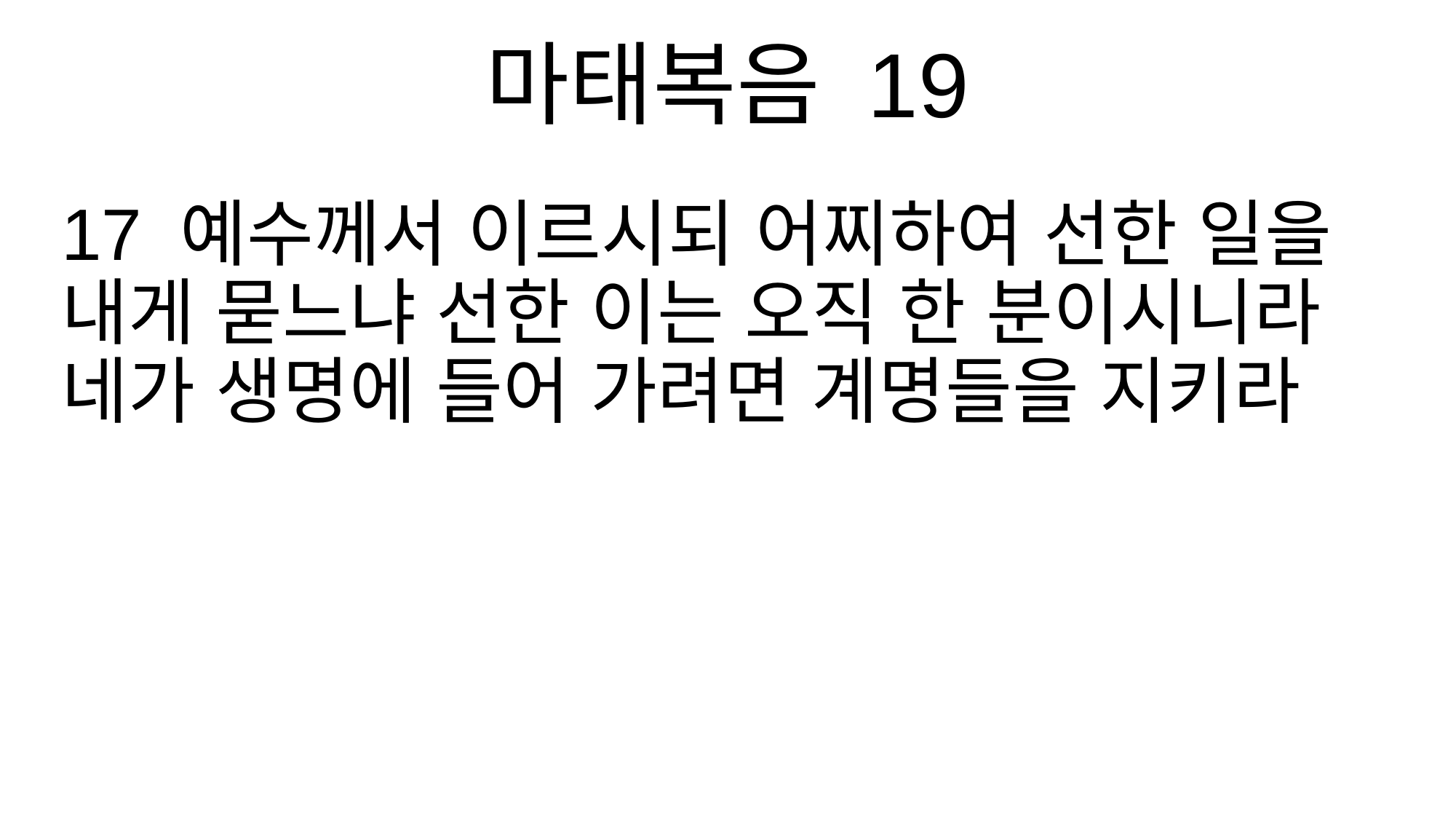

마태복음 19
17 예수께서 이르시되 어찌하여 선한 일을 내게 묻느냐 선한 이는 오직 한 분이시니라 네가 생명에 들어 가려면 계명들을 지키라